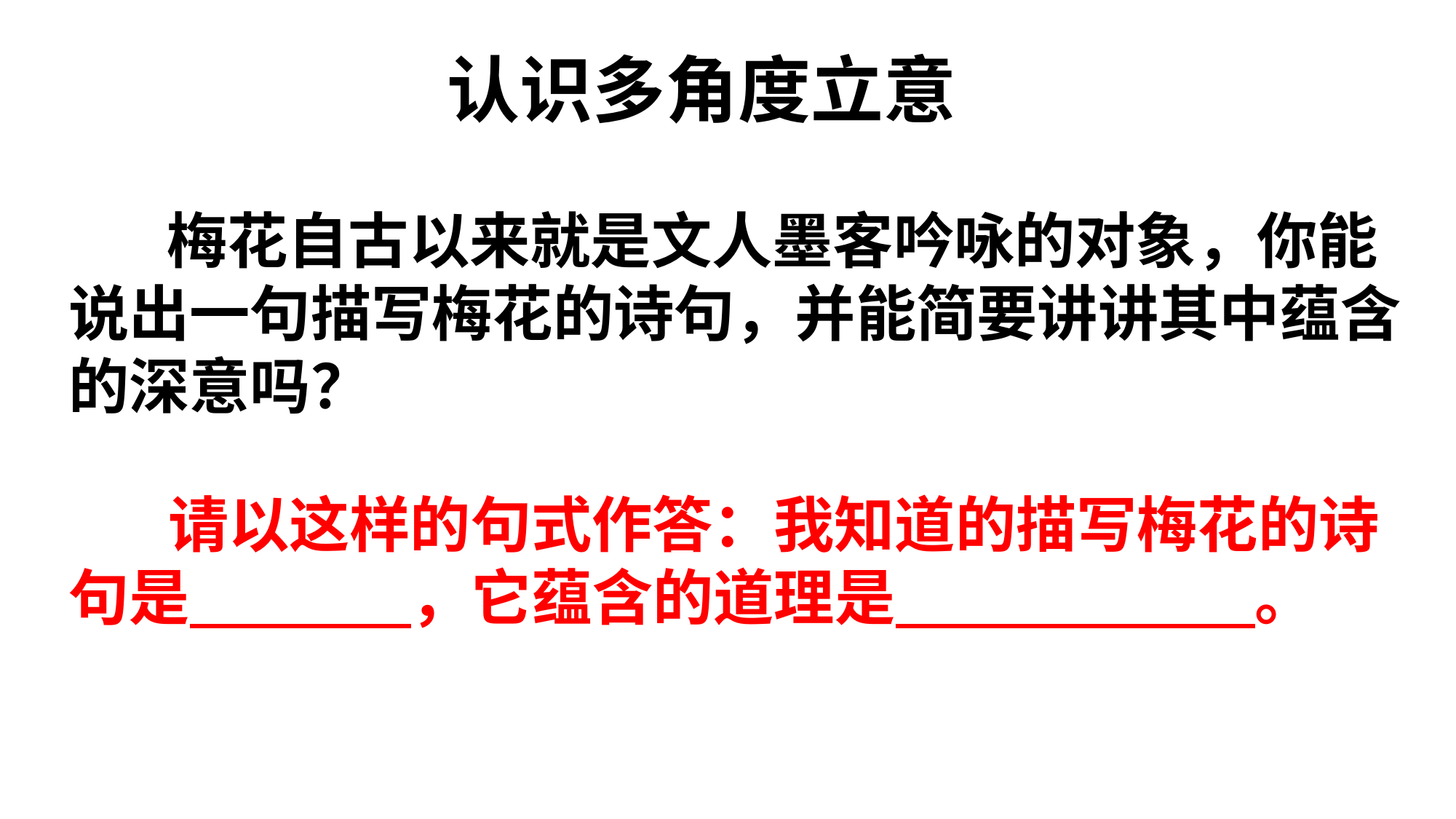

认识多角度立意
       梅花自古以来就是文人墨客吟咏的对象，你能说出一句描写梅花的诗句，并能简要讲讲其中蕴含的深意吗？

       请以这样的句式作答：我知道的描写梅花的诗句是                ，它蕴含的道理是                          。